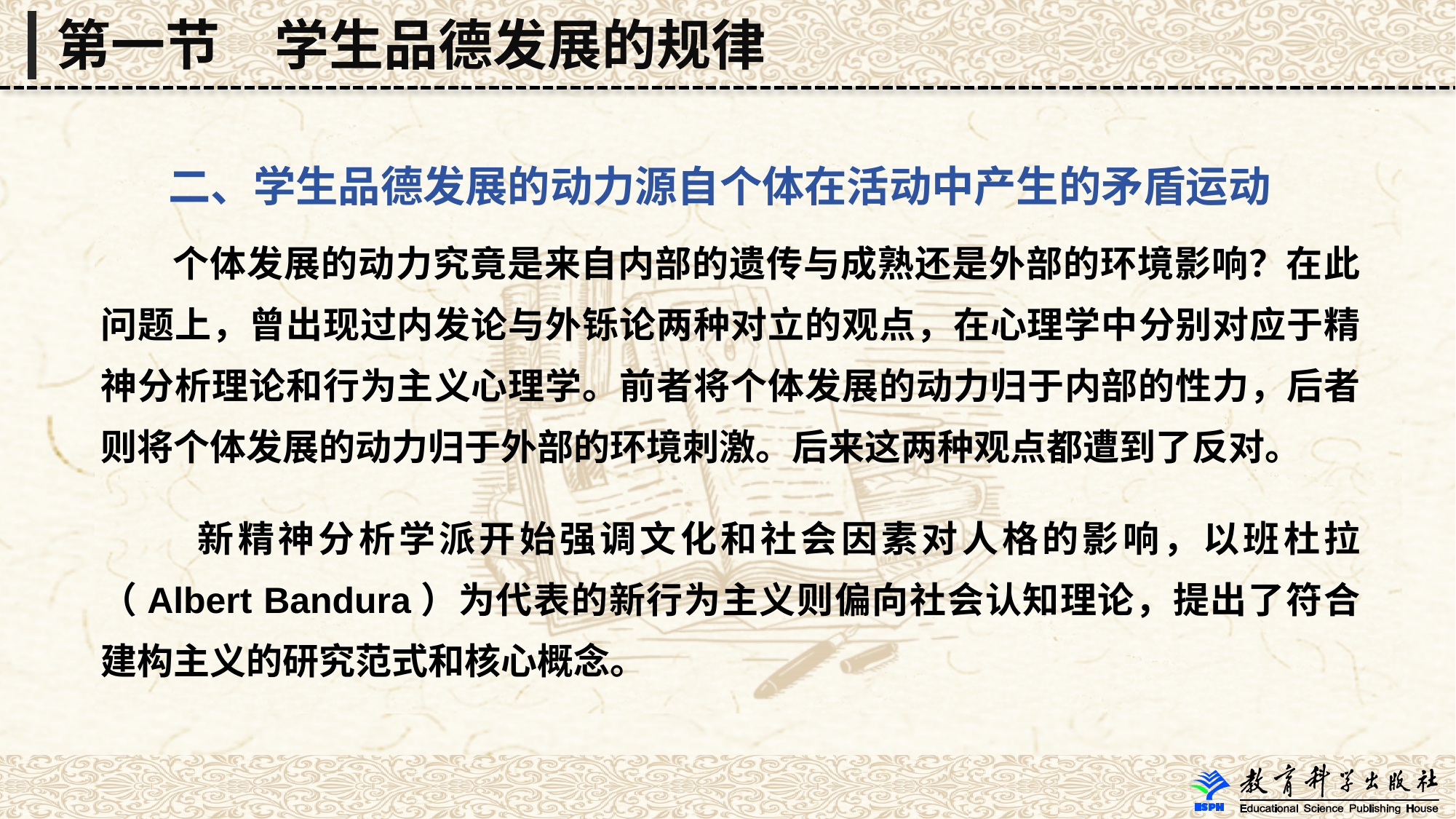

第一节　学生品德发展的规律
      二、学生品德发展的动力源自个体在活动中产生的矛盾运动

       个体发展的动力究竟是来自内部的遗传与成熟还是外部的环境影响？在此问题上，曾出现过内发论与外铄论两种对立的观点，在心理学中分别对应于精神分析理论和行为主义心理学。前者将个体发展的动力归于内部的性力，后者则将个体发展的动力归于外部的环境刺激。后来这两种观点都遭到了反对。

       新精神分析学派开始强调文化和社会因素对人格的影响，以班杜拉（Albert Bandura）为代表的新行为主义则偏向社会认知理论，提出了符合建构主义的研究范式和核心概念。